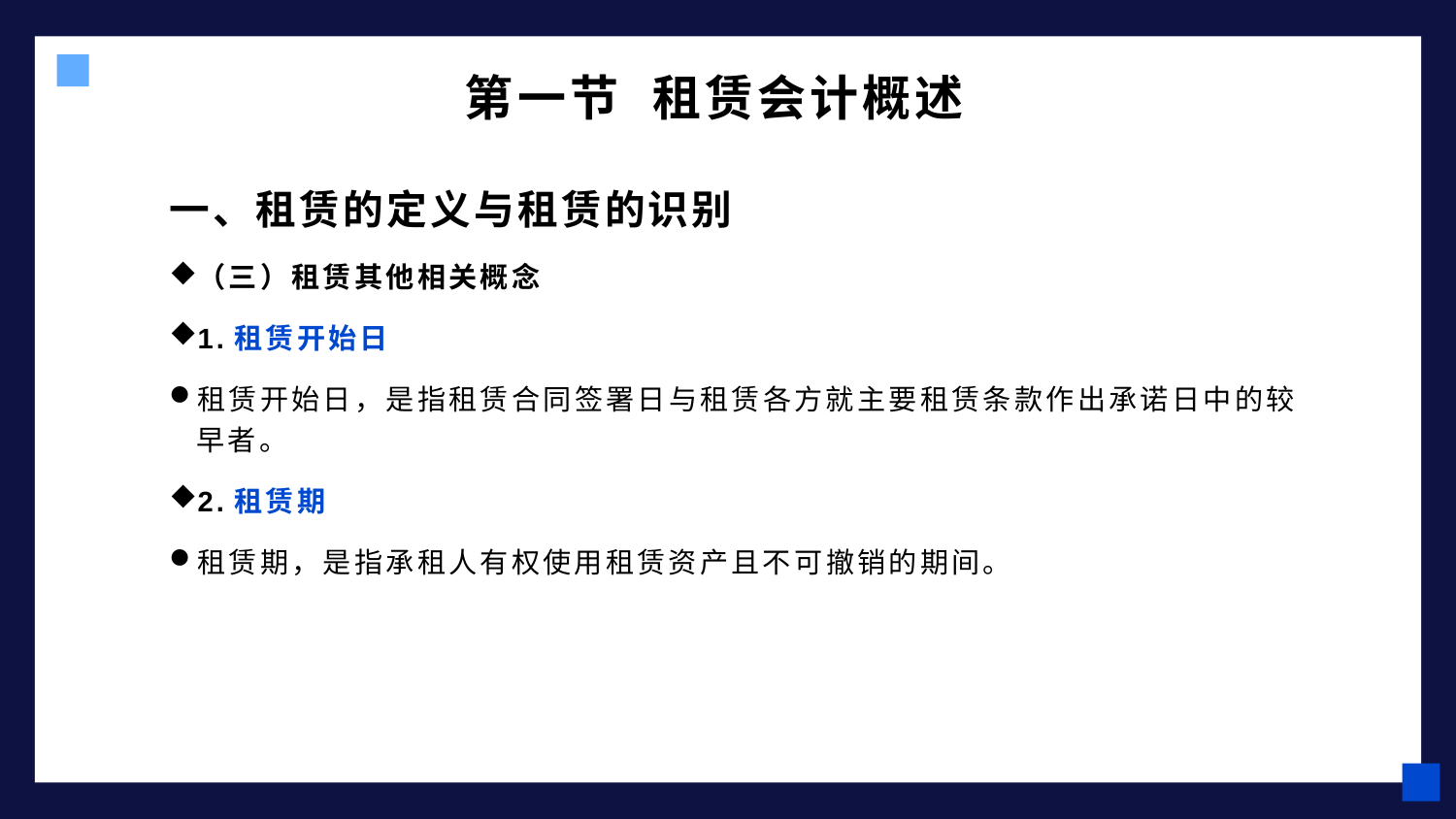

# 第一节  租赁会计概述
一、租赁的定义与租赁的识别
（三）租赁其他相关概念
1.租赁开始日
租赁开始日，是指租赁合同签署日与租赁各方就主要租赁条款作出承诺日中的较早者。
2.租赁期
租赁期，是指承租人有权使用租赁资产且不可撤销的期间。